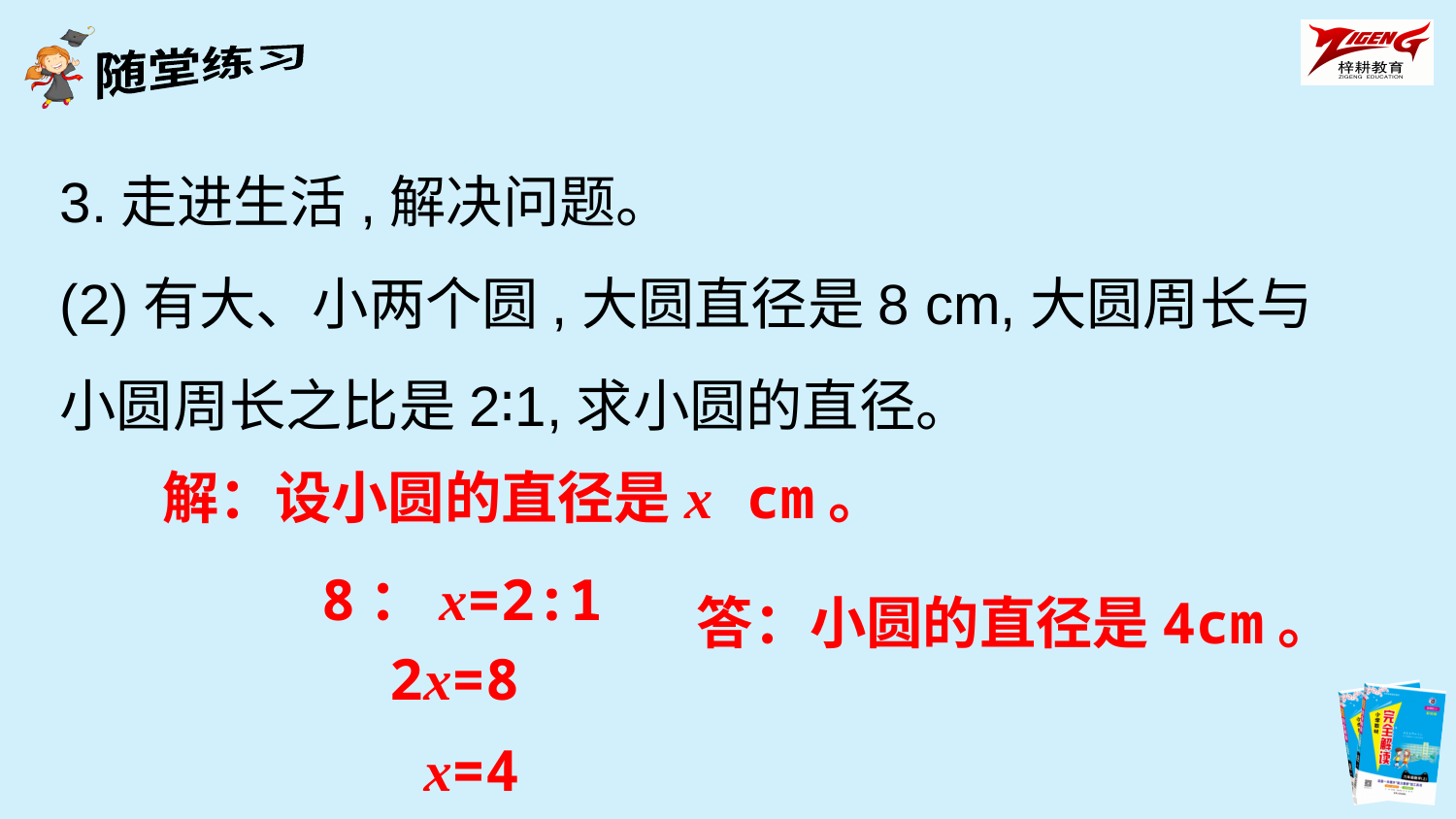

3.走进生活,解决问题。
(2)有大、小两个圆,大圆直径是8 cm,大圆周长与小圆周长之比是2∶1,求小圆的直径。
解：设小圆的直径是x cm。
8：x=2:1
答：小圆的直径是4cm。
2x=8
x=4